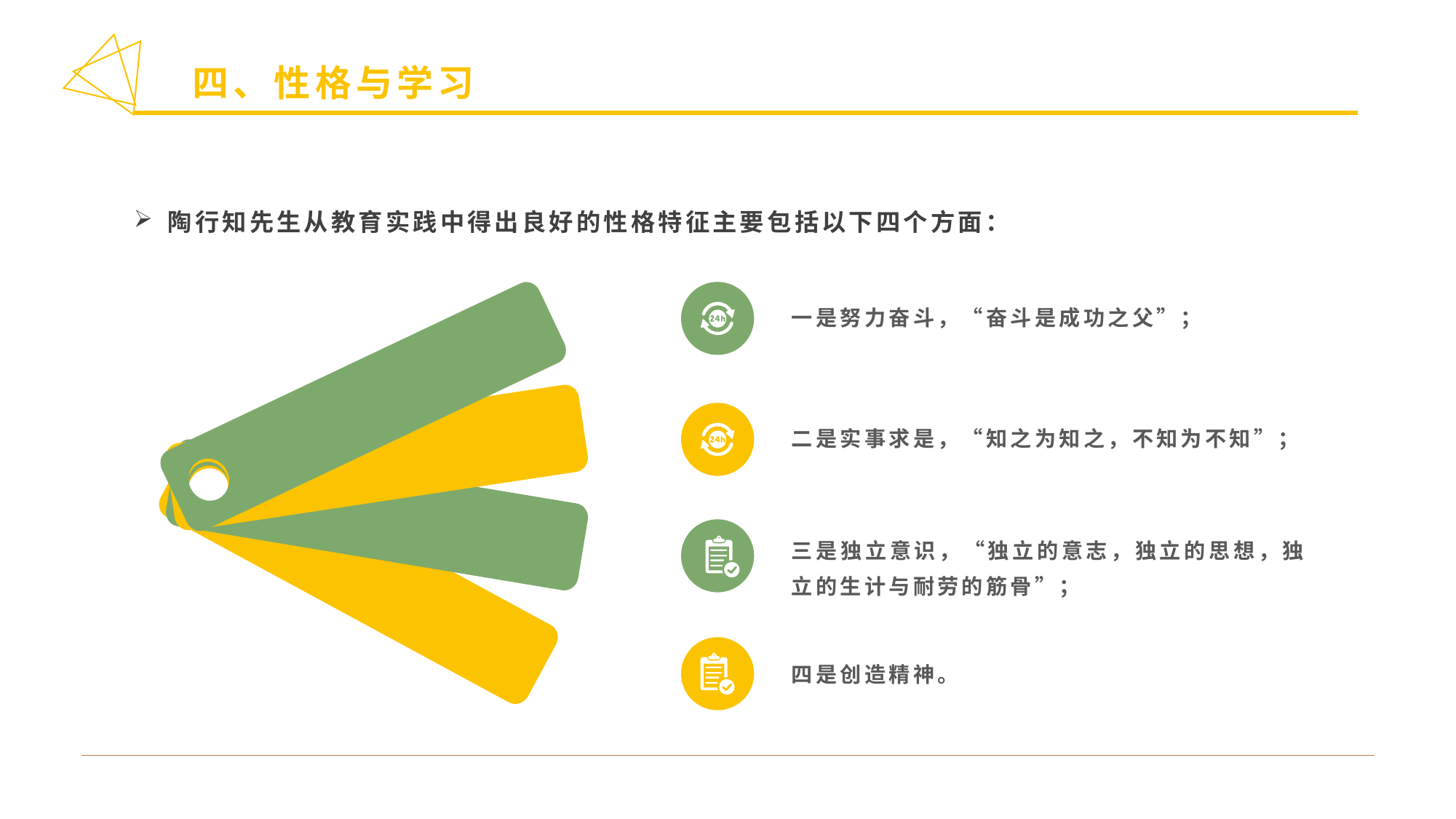

四、性格与学习
陶行知先生从教育实践中得出良好的性格特征主要包括以下四个方面：

一是努力奋斗，“奋斗是成功之父”；

二是实事求是，“知之为知之，不知为不知”；

三是独立意识，“独立的意志，独立的思想，独立的生计与耐劳的筋骨”；

四是创造精神。